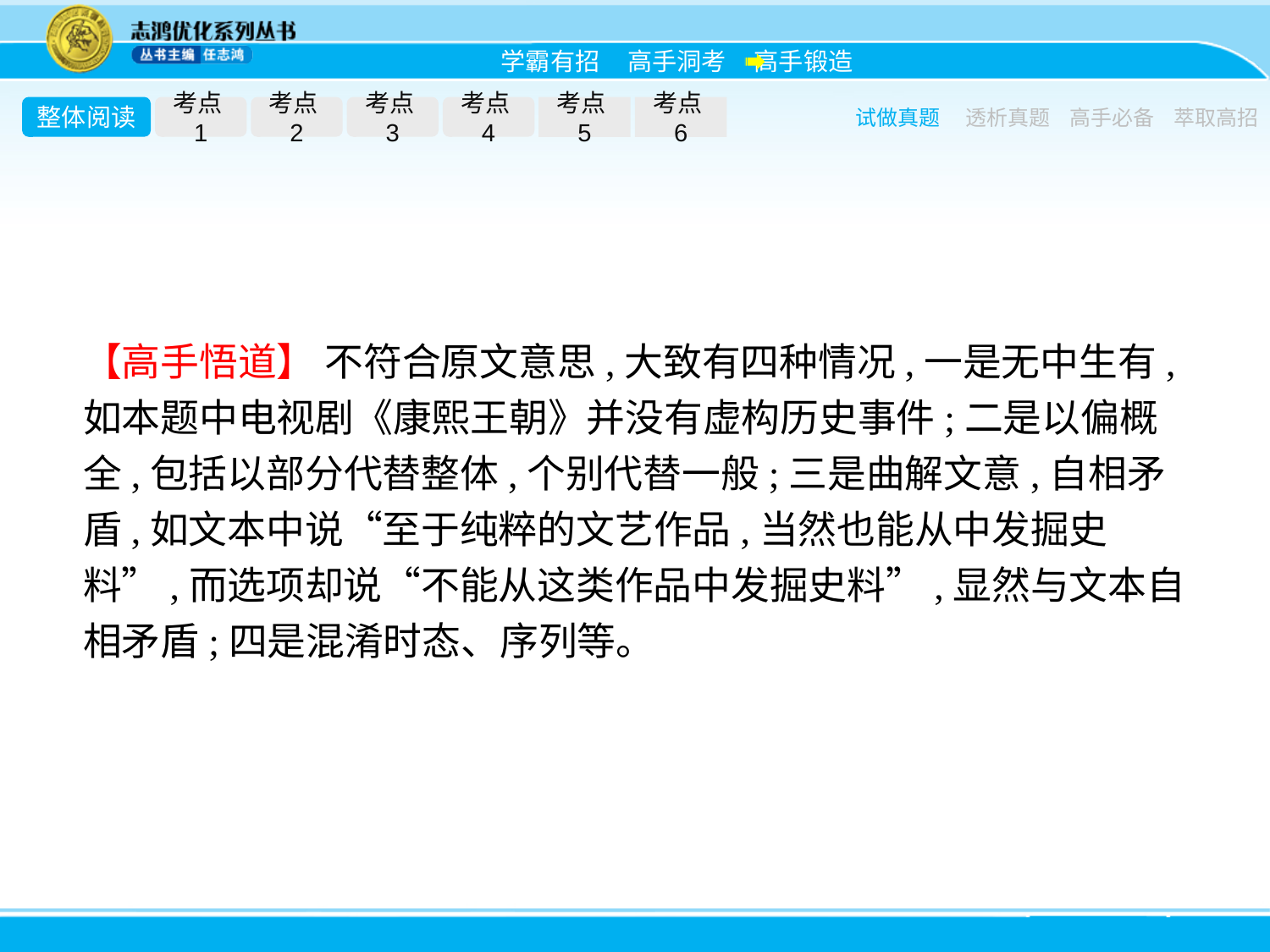

整体阅读
考点1
考点2
考点3
考点4
考点5
考点6
试做真题
透析真题
高手必备
萃取高招
【高手悟道】 不符合原文意思,大致有四种情况,一是无中生有,如本题中电视剧《康熙王朝》并没有虚构历史事件;二是以偏概全,包括以部分代替整体,个别代替一般;三是曲解文意,自相矛盾,如文本中说“至于纯粹的文艺作品,当然也能从中发掘史料”,而选项却说“不能从这类作品中发掘史料”,显然与文本自相矛盾;四是混淆时态、序列等。